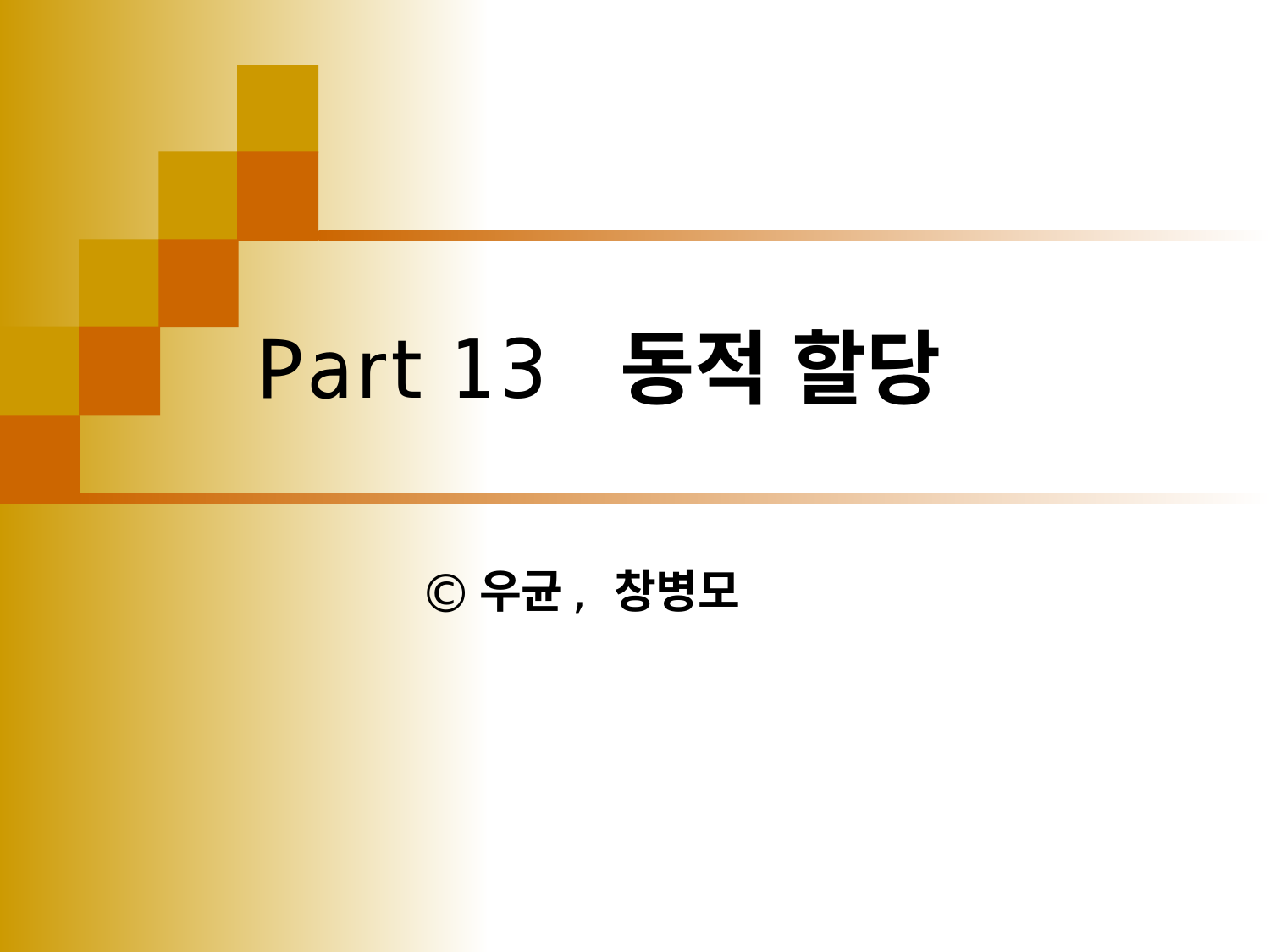

# Part 13  동적 할당
©우균, 창병모